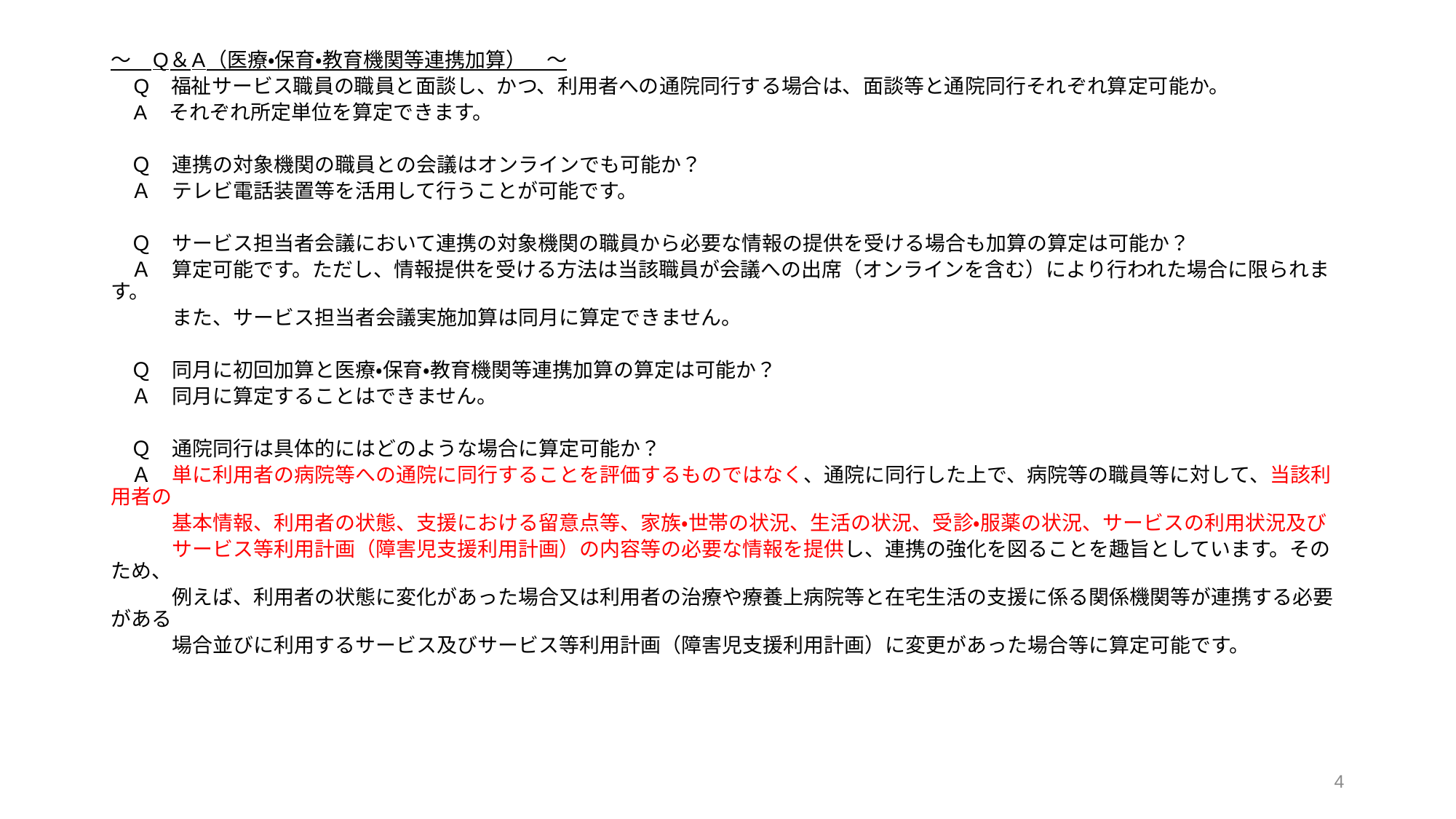

～　Q＆A（医療・保育・教育機関等連携加算）　～
    Q　福祉サービス職員の職員と面談し、かつ、利用者への通院同行する場合は、面談等と通院同行それぞれ算定可能か。
    A　それぞれ所定単位を算定できます。

　Ｑ　連携の対象機関の職員との会議はオンラインでも可能か？
　Ａ　テレビ電話装置等を活用して行うことが可能です。

　Ｑ　サービス担当者会議において連携の対象機関の職員から必要な情報の提供を受ける場合も加算の算定は可能か？
　Ａ　算定可能です。ただし、情報提供を受ける方法は当該職員が会議への出席（オンラインを含む）により行われた場合に限られます。
　　　また、サービス担当者会議実施加算は同月に算定できません。

　Ｑ　同月に初回加算と医療・保育・教育機関等連携加算の算定は可能か？
　Ａ　同月に算定することはできません。

　Ｑ　通院同行は具体的にはどのような場合に算定可能か？
　Ａ　単に利用者の病院等への通院に同行することを評価するものではなく、通院に同行した上で、病院等の職員等に対して、当該利用者の
　　　基本情報、利用者の状態、支援における留意点等、家族・世帯の状況、生活の状況、受診・服薬の状況、サービスの利用状況及び
　　　サービス等利用計画（障害児支援利用計画）の内容等の必要な情報を提供し、連携の強化を図ることを趣旨としています。そのため、
　　　例えば、利用者の状態に変化があった場合又は利用者の治療や療養上病院等と在宅生活の支援に係る関係機関等が連携する必要がある
　　　場合並びに利用するサービス及びサービス等利用計画（障害児支援利用計画）に変更があった場合等に算定可能です。

4